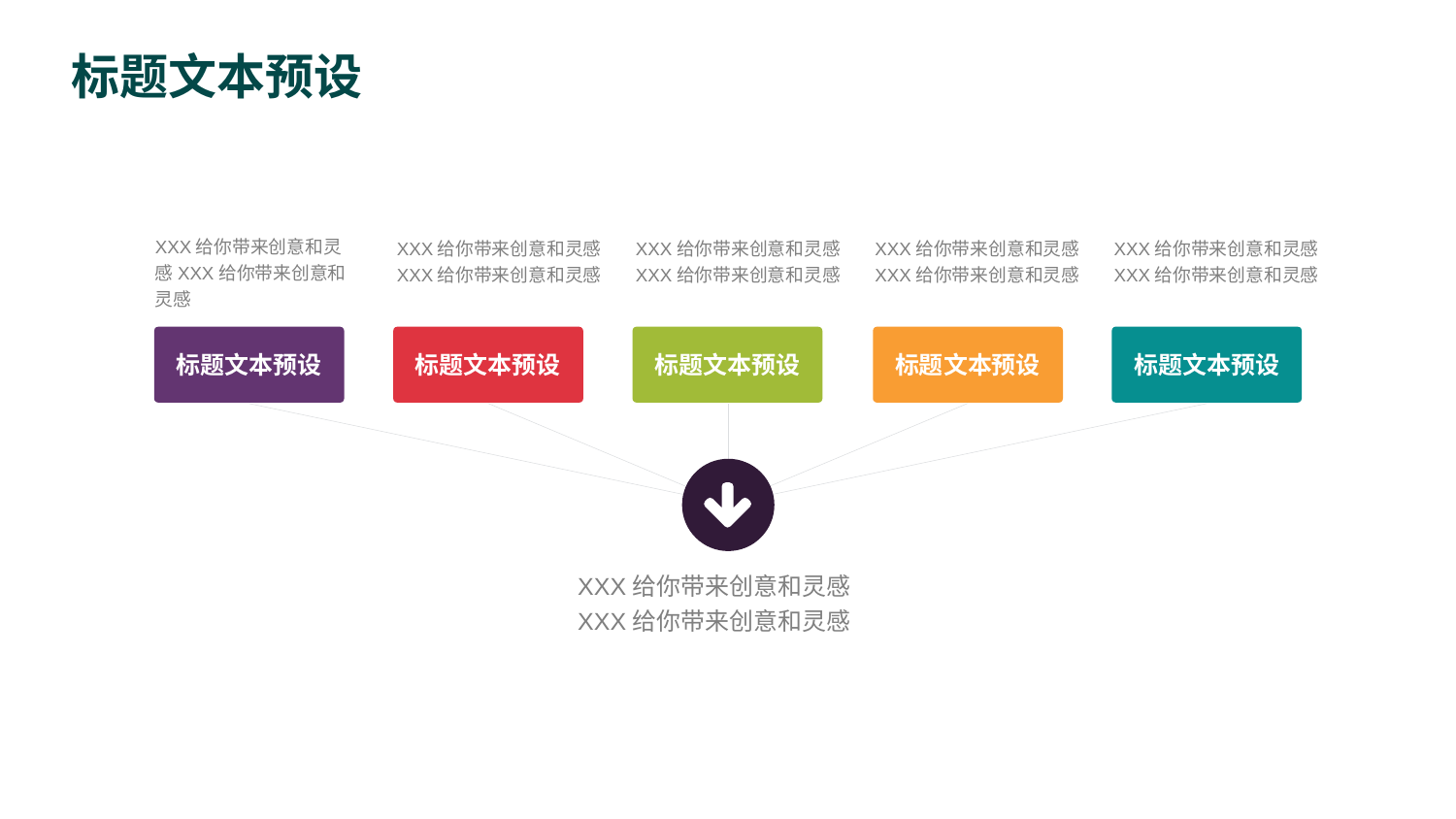

竞争对手分析
XXX给你带来创意和灵感XXX给你带来创意和灵感
XXX给你带来创意和灵感XXX给你带来创意和灵感
XXX给你带来创意和灵感XXX给你带来创意和灵感
XXX给你带来创意和灵感XXX给你带来创意和灵感
XXX给你带来创意和灵感XXX给你带来创意和灵感
标题文本预设
标题文本预设
标题文本预设
标题文本预设
标题文本预设

XXX给你带来创意和灵感
XXX给你带来创意和灵感